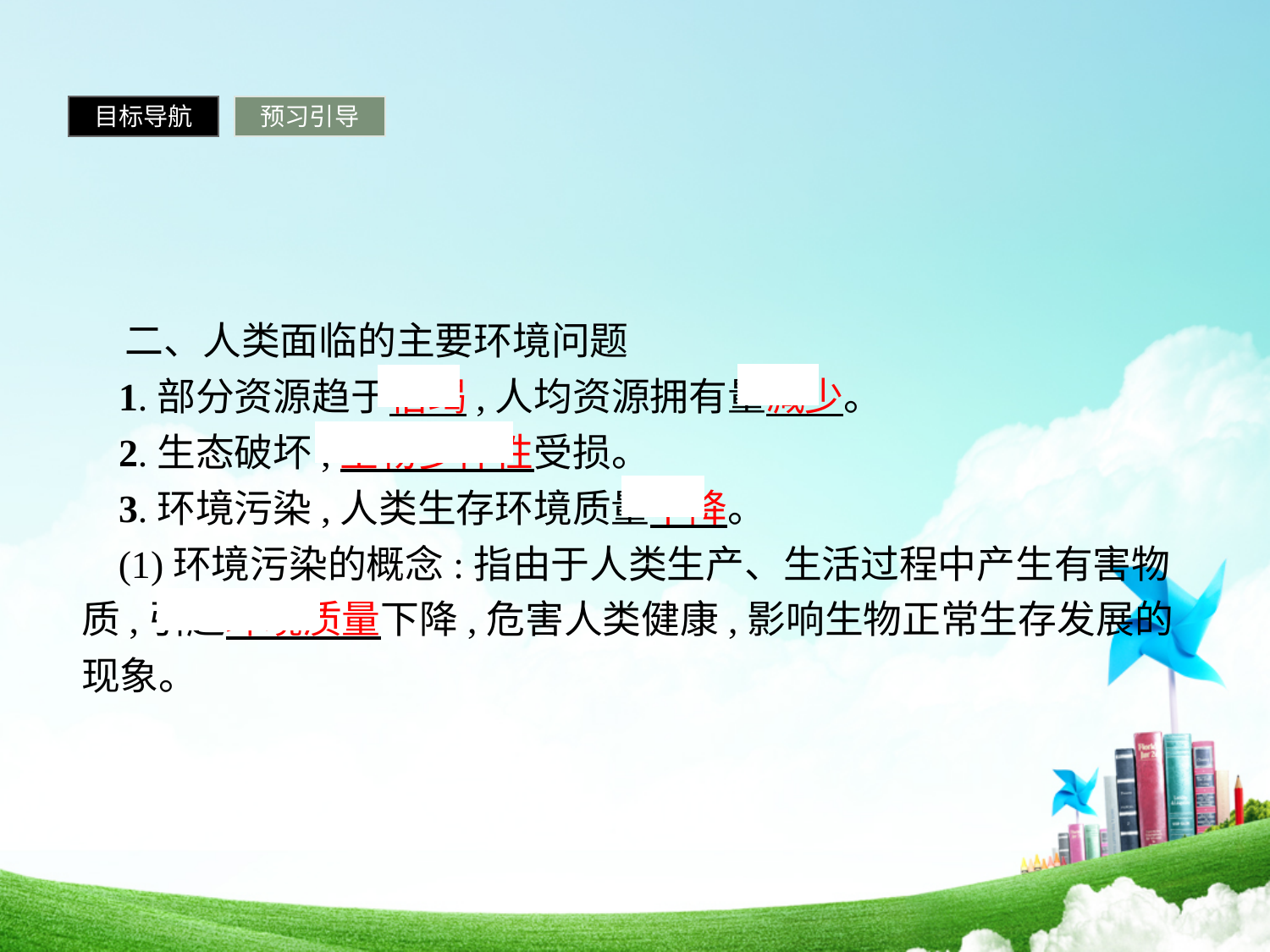

目标导航
预习引导
    二、人类面临的主要环境问题
1.部分资源趋于枯竭,人均资源拥有量减少。
2.生态破坏,生物多样性受损。
3.环境污染,人类生存环境质量下降。
(1)环境污染的概念:指由于人类生产、生活过程中产生有害物质,引起环境质量下降,危害人类健康,影响生物正常生存发展的现象。